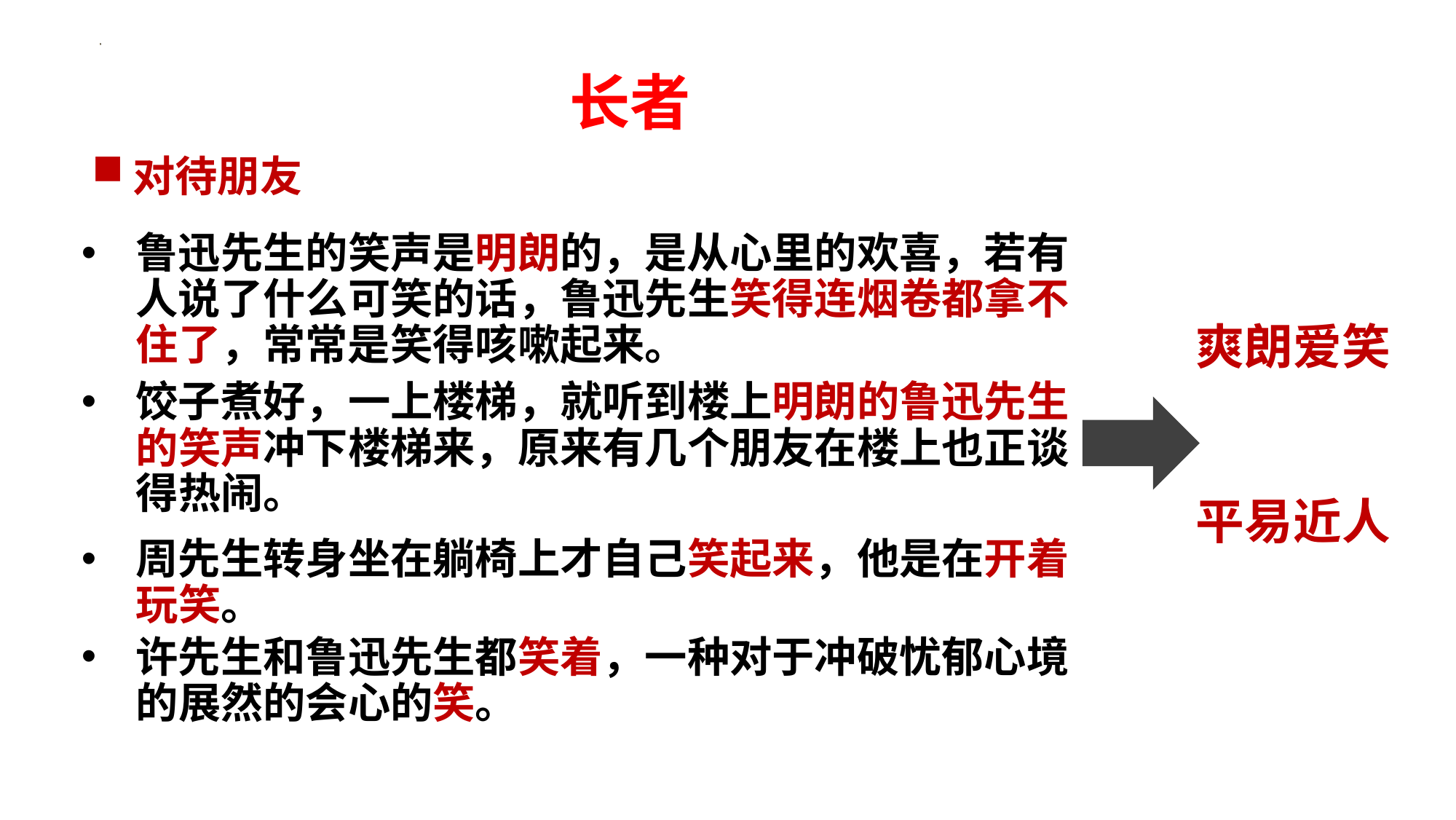

长者
对待朋友
鲁迅先生的笑声是明朗的，是从心里的欢喜，若有人说了什么可笑的话，鲁迅先生笑得连烟卷都拿不住了，常常是笑得咳嗽起来。
爽朗爱笑

平易近人

饺子煮好，一上楼梯，就听到楼上明朗的鲁迅先生的笑声冲下楼梯来，原来有几个朋友在楼上也正谈得热闹。

周先生转身坐在躺椅上才自己笑起来，他是在开着玩笑。
许先生和鲁迅先生都笑着，一种对于冲破忧郁心境的展然的会心的笑。